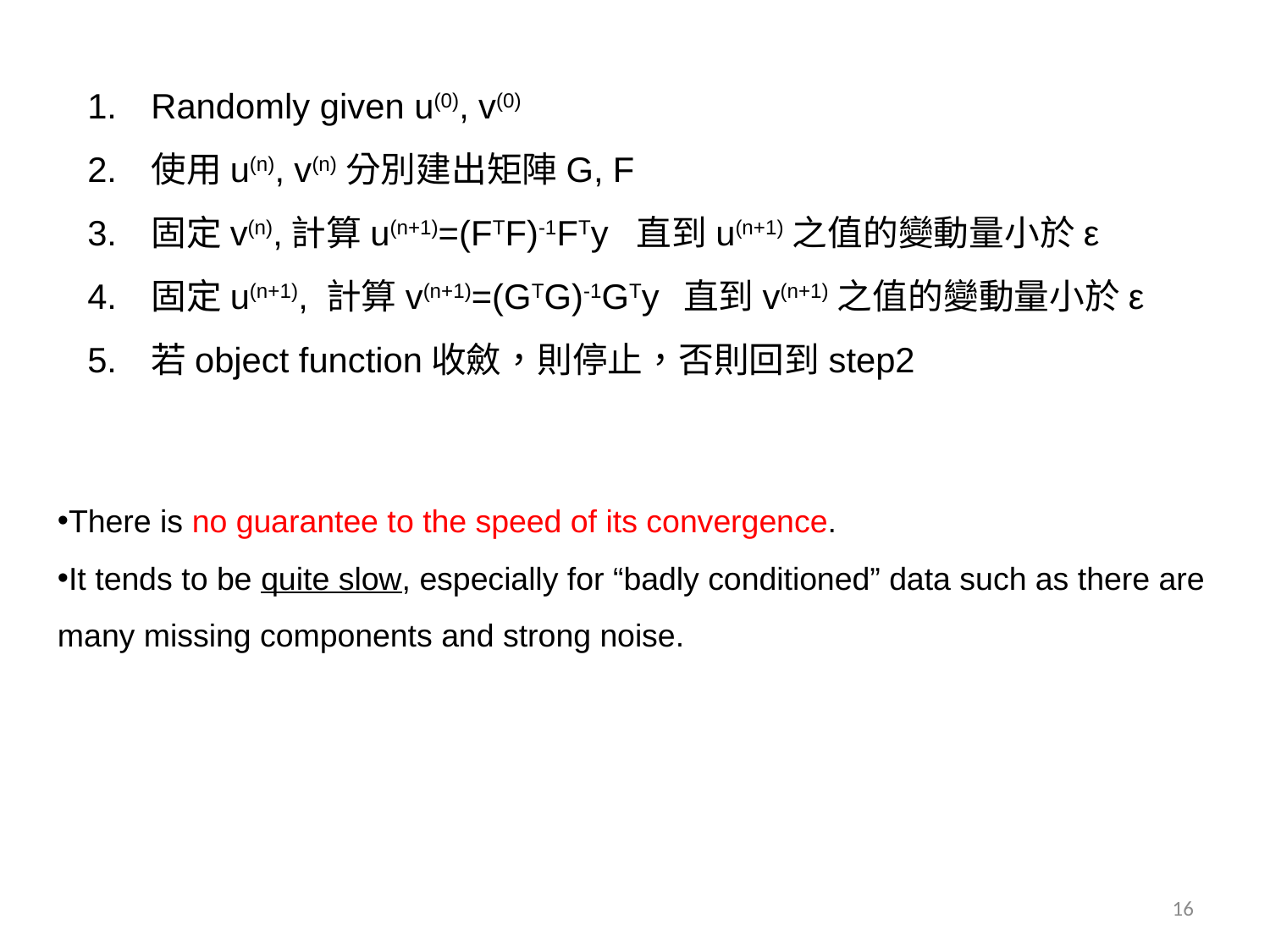

Randomly given u(0), v(0)
使用u(n), v(n)分別建出矩陣G, F
固定v(n),計算u(n+1)=(FTF)-1FTy  直到u(n+1)之值的變動量小於ε
固定u(n+1), 計算v(n+1)=(GTG)-1GTy  直到v(n+1)之值的變動量小於ε
若object function收斂，則停止，否則回到step2
There is no guarantee to the speed of its convergence.
It tends to be quite slow, especially for “badly conditioned” data such as there are many missing components and strong noise.
16